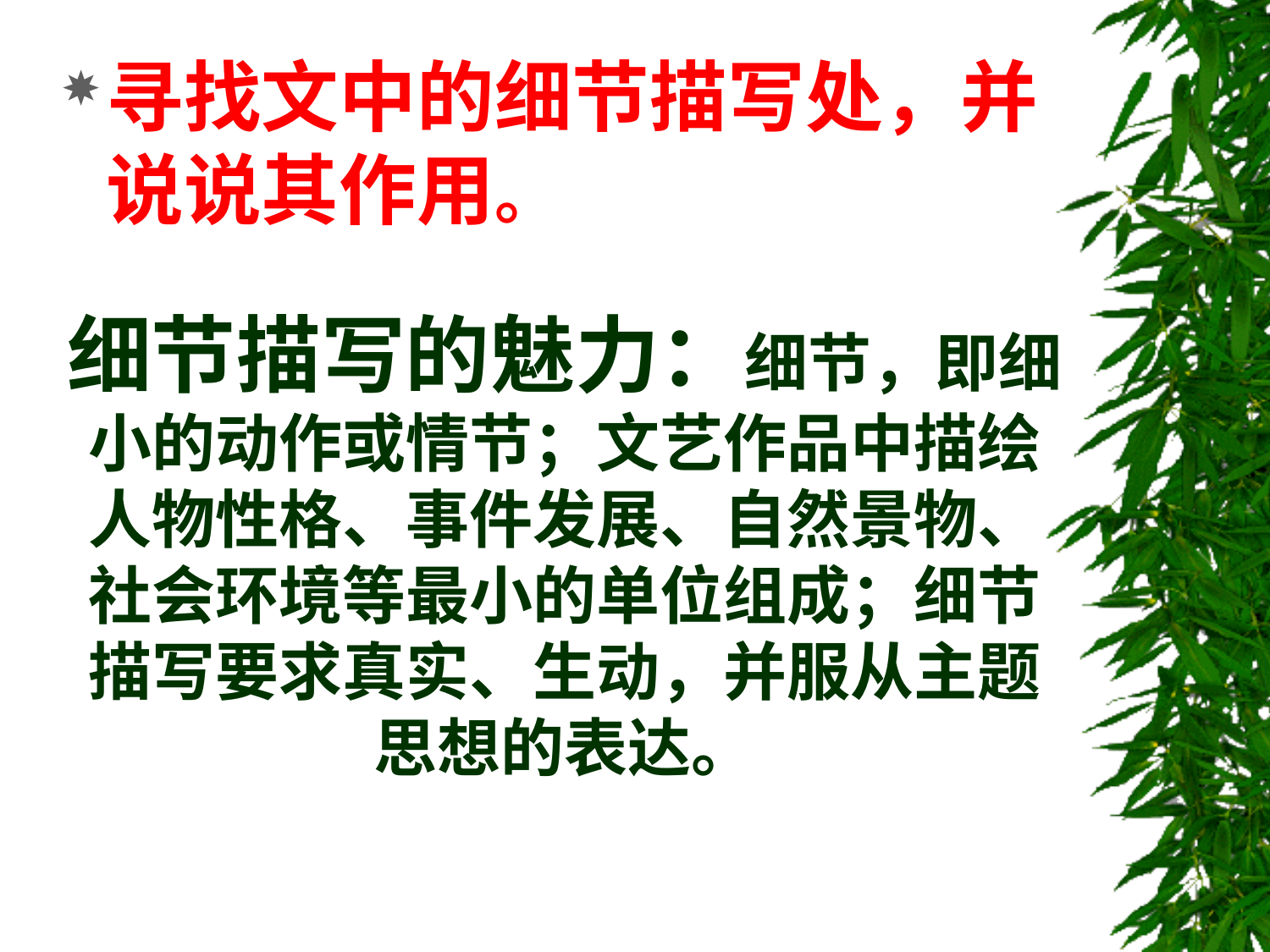

寻找文中的细节描写处，并说说其作用。
# 细节描写的魅力：细节，即细小的动作或情节；文艺作品中描绘人物性格、事件发展、自然景物、社会环境等最小的单位组成；细节描写要求真实、生动，并服从主题思想的表达。